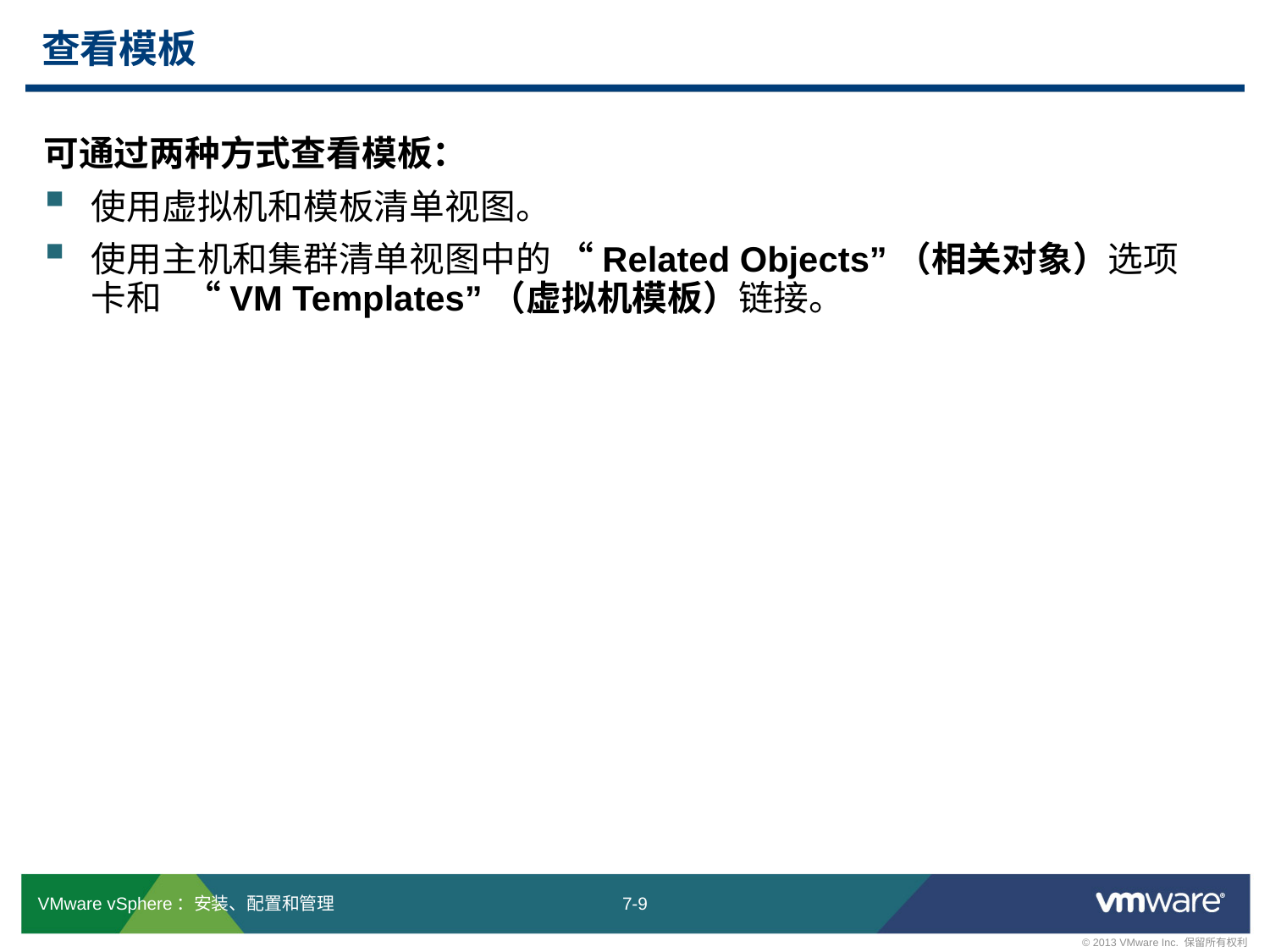

# 查看模板
可通过两种方式查看模板：
使用虚拟机和模板清单视图。
使用主机和集群清单视图中的 “Related Objects”（相关对象）选项卡和   “VM Templates”（虚拟机模板）链接。